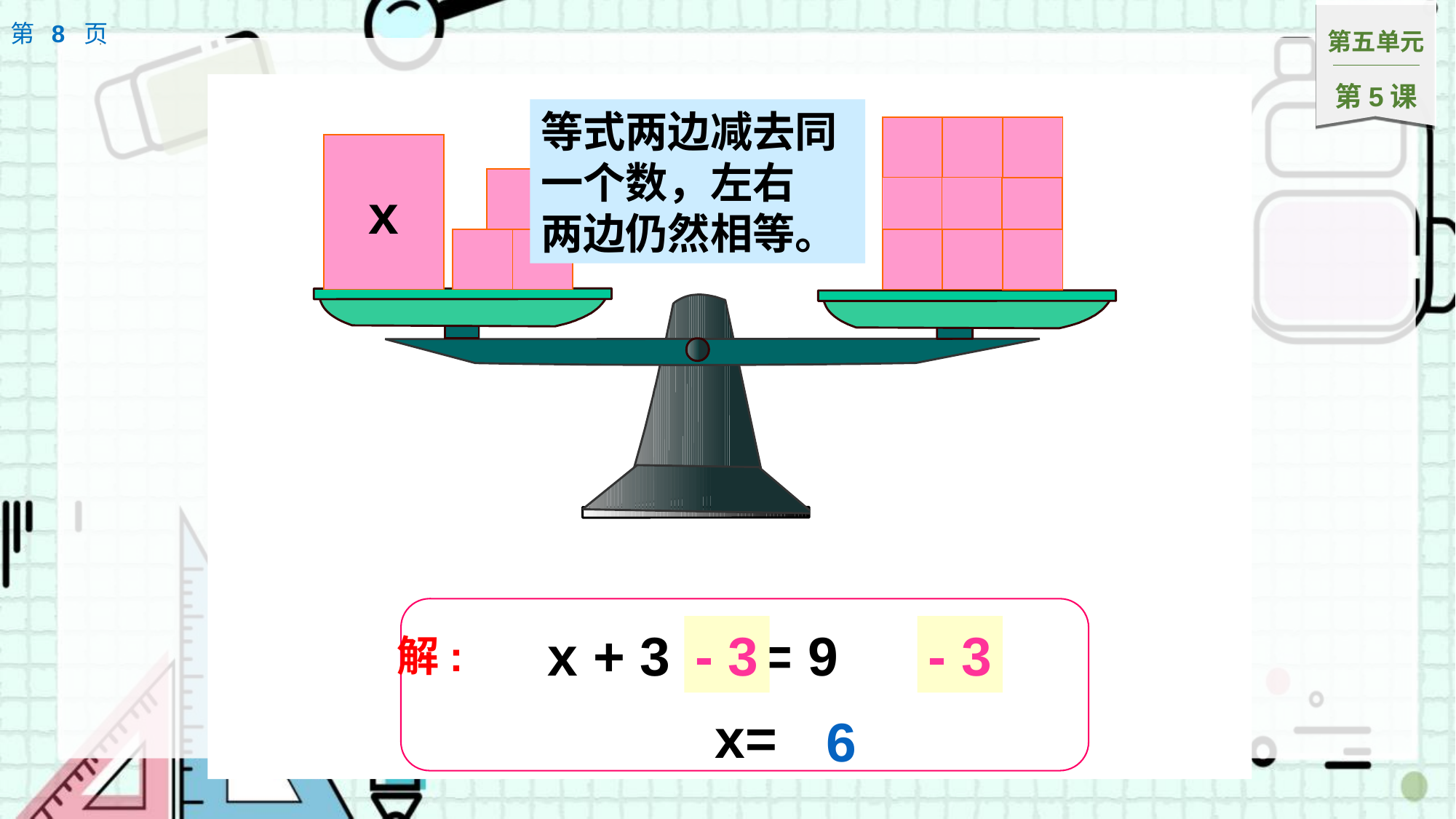

等式两边减去同
一个数，左右
两边仍然相等。

x

x + 3      = 9
    x=
- 3
- 3
解:
6